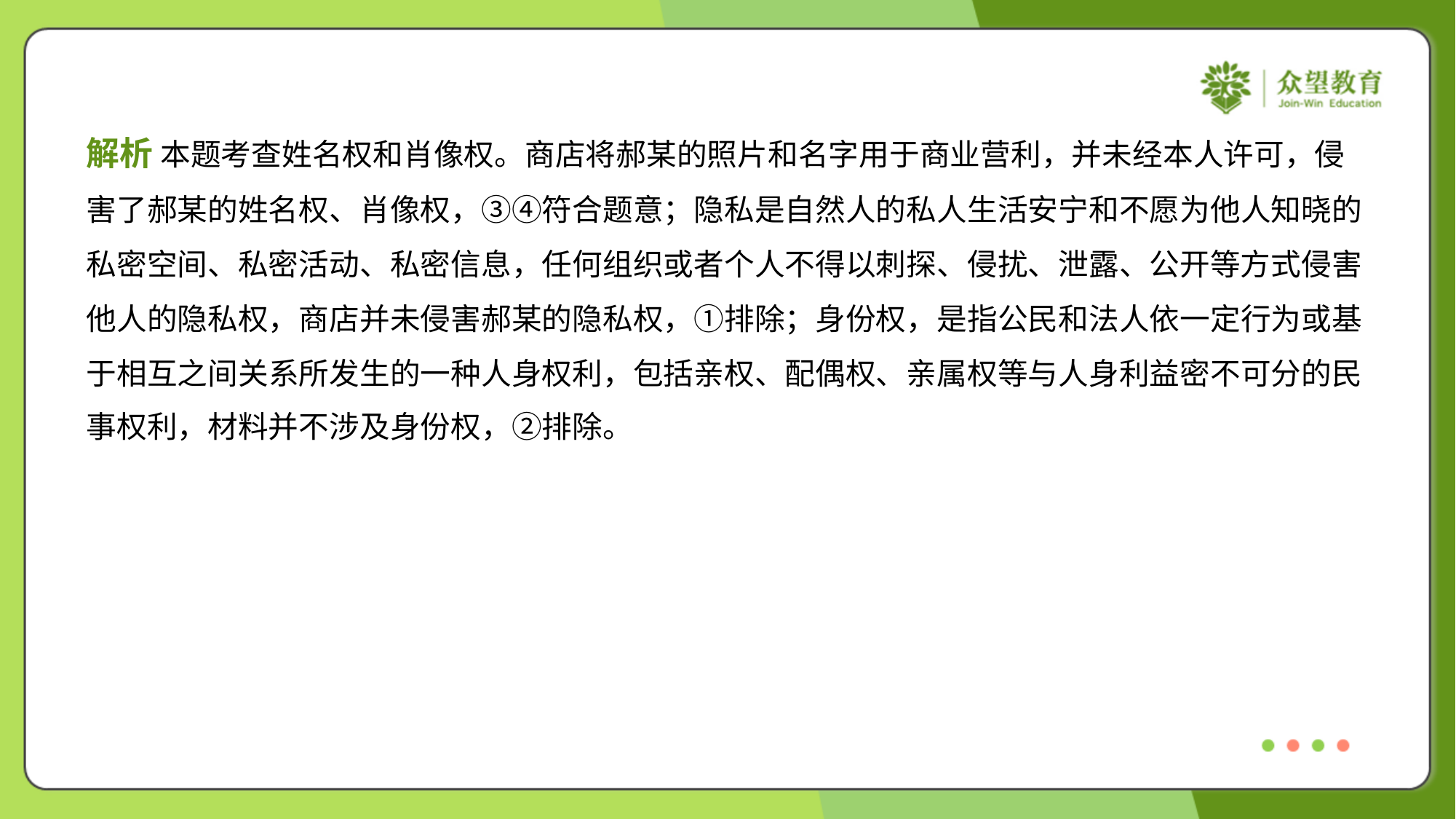

解析 本题考查姓名权和肖像权。商店将郝某的照片和名字用于商业营利，并未经本人许可，侵
害了郝某的姓名权、肖像权，③④符合题意；隐私是自然人的私人生活安宁和不愿为他人知晓的
私密空间、私密活动、私密信息，任何组织或者个人不得以刺探、侵扰、泄露、公开等方式侵害
他人的隐私权，商店并未侵害郝某的隐私权，①排除；身份权，是指公民和法人依一定行为或基
于相互之间关系所发生的一种人身权利，包括亲权、配偶权、亲属权等与人身利益密不可分的民
事权利，材料并不涉及身份权，②排除。